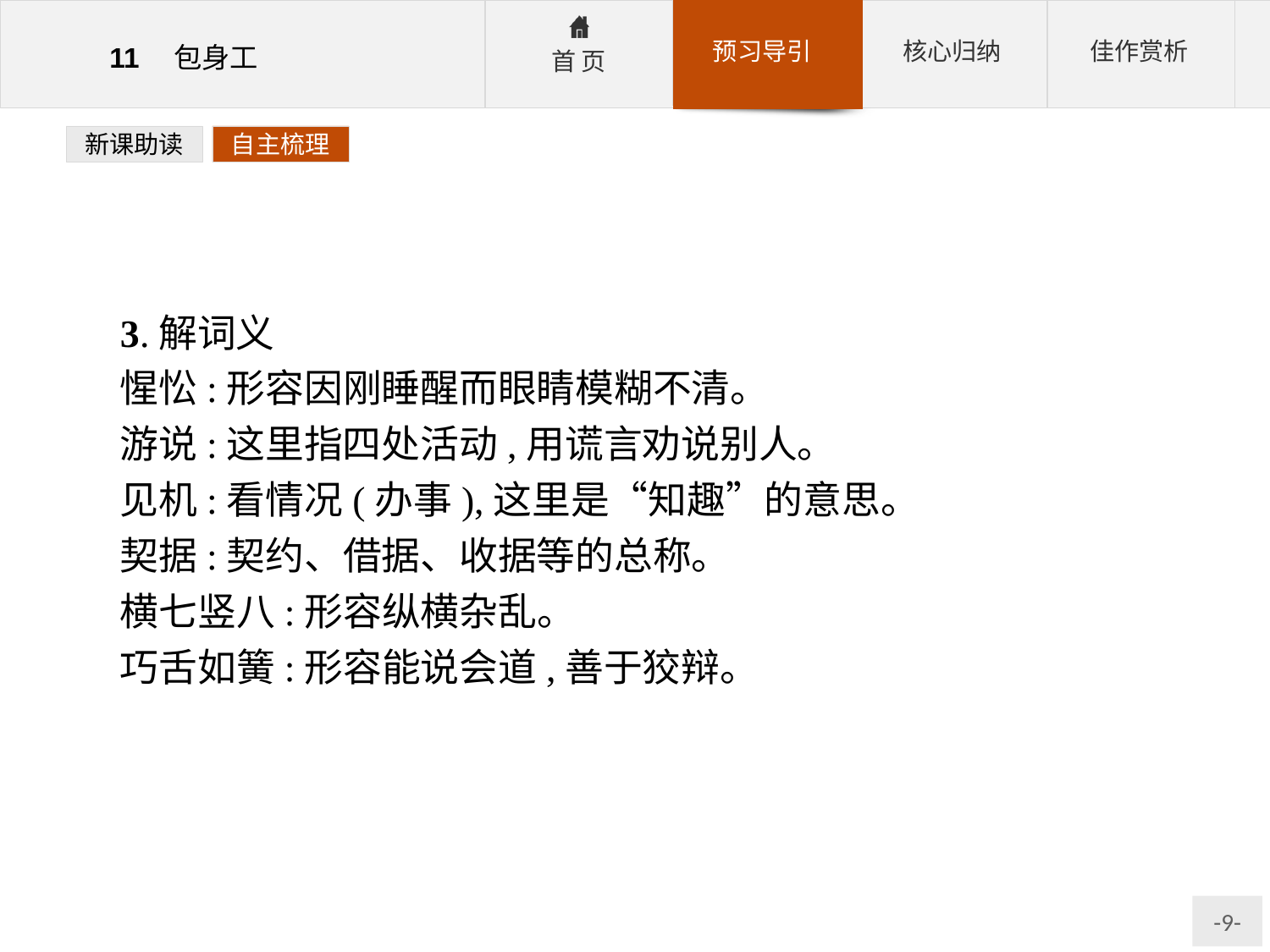

新课助读
自主梳理
3.解词义
惺忪:形容因刚睡醒而眼睛模糊不清。
游说:这里指四处活动,用谎言劝说别人。
见机:看情况(办事),这里是“知趣”的意思。
契据:契约、借据、收据等的总称。
横七竖八:形容纵横杂乱。
巧舌如簧:形容能说会道,善于狡辩。